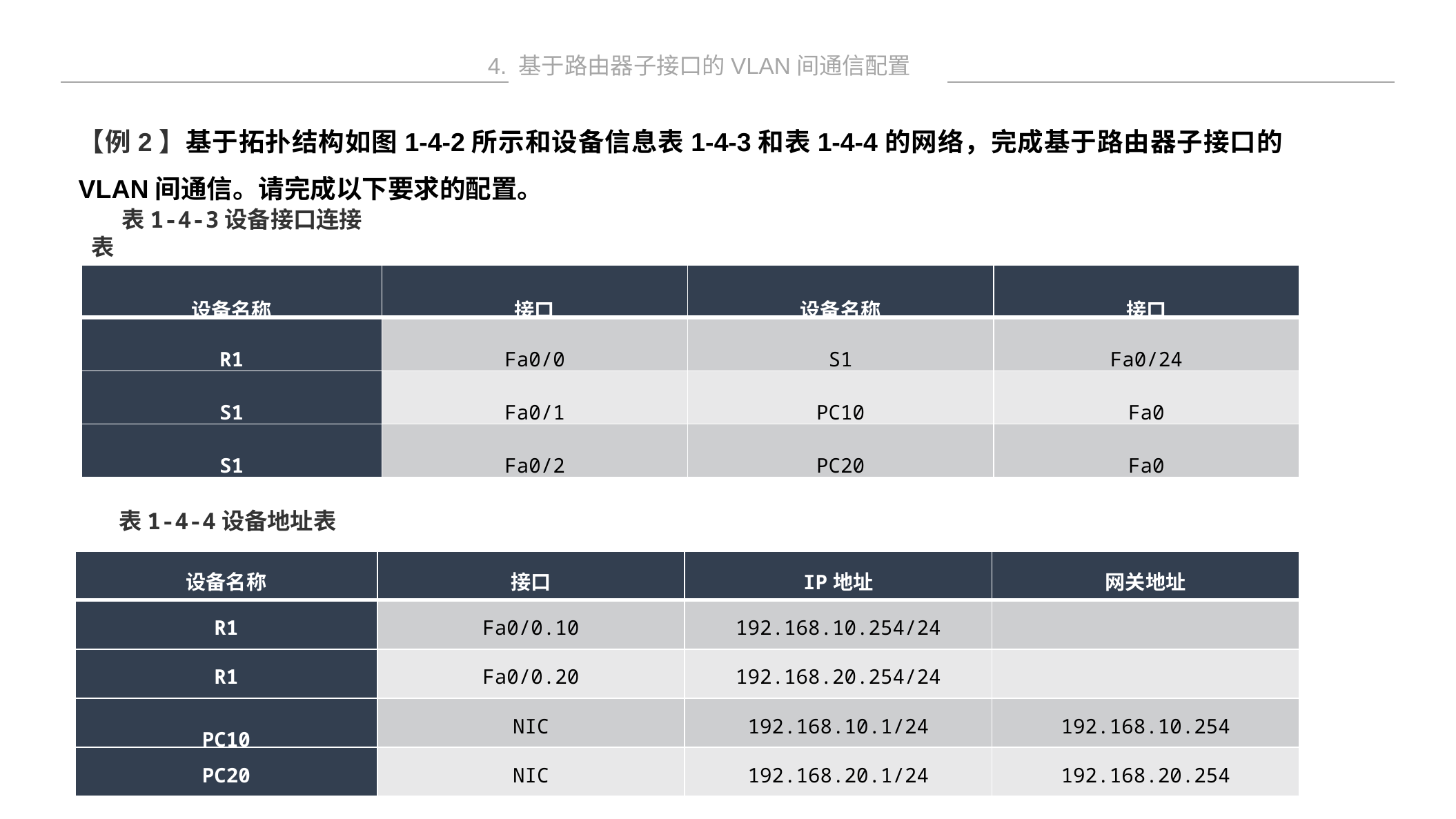

4. 基于路由器子接口的VLAN间通信配置
【例2】基于拓扑结构如图1-4-2所示和设备信息表1-4-3和表1-4-4的网络，完成基于路由器子接口的VLAN间通信。请完成以下要求的配置。
表1-4-3设备接口连接表
| 设备名称 | 接口 | 设备名称 | 接口 |
| --- | --- | --- | --- |
| R1 | Fa0/0 | S1 | Fa0/24 |
| S1 | Fa0/1 | PC10 | Fa0 |
| S1 | Fa0/2 | PC20 | Fa0 |

表1-4-4设备地址表
| 设备名称 | 接口 | IP地址 | 网关地址 |
| --- | --- | --- | --- |
| R1 | Fa0/0.10 | 192.168.10.254/24 |  |
| R1 | Fa0/0.20 | 192.168.20.254/24 |  |
| PC10 | NIC | 192.168.10.1/24 | 192.168.10.254 |
| PC20 | NIC | 192.168.20.1/24 | 192.168.20.254 |